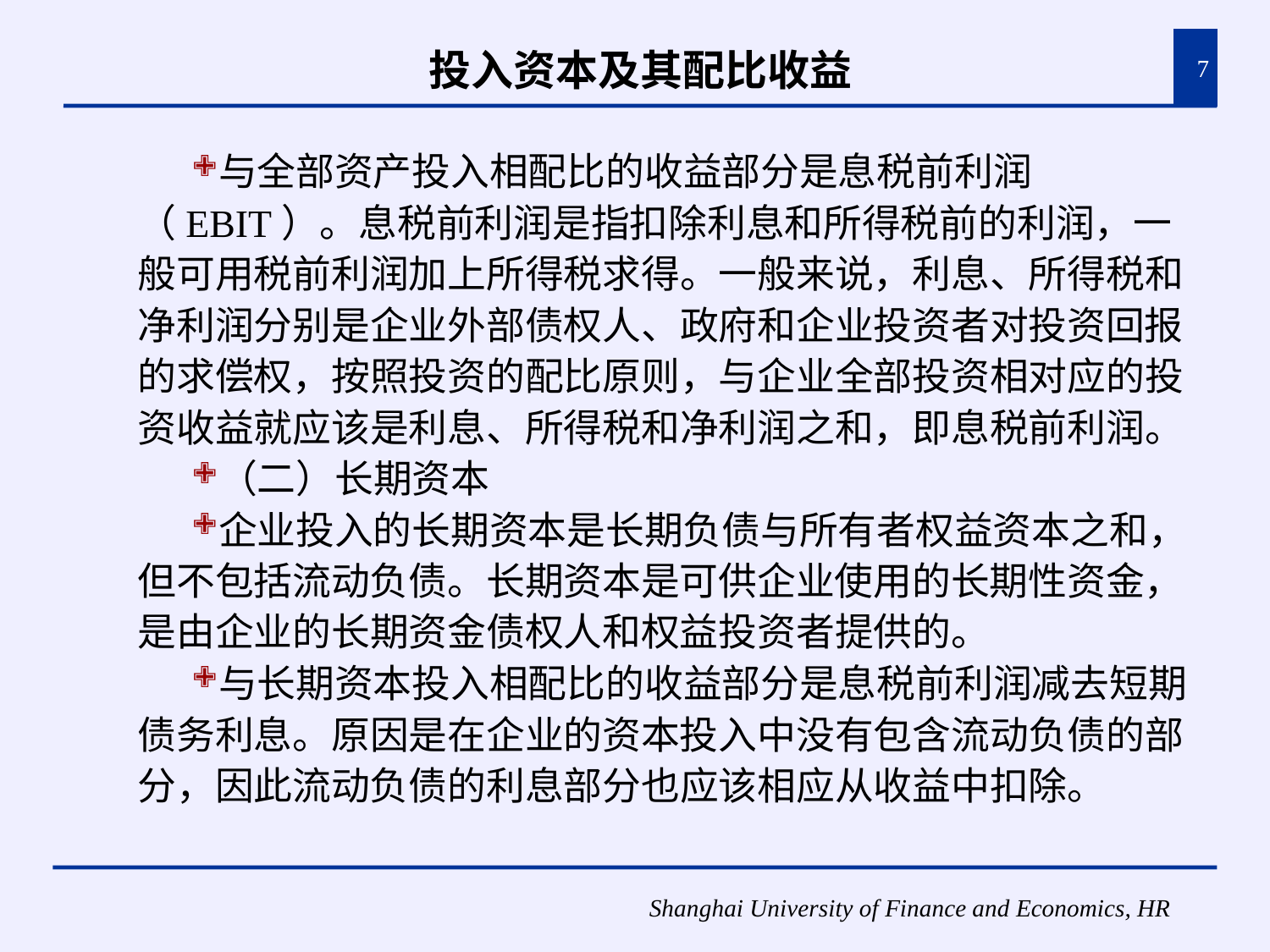

# 投入资本及其配比收益
7
与全部资产投入相配比的收益部分是息税前利润（EBIT）。息税前利润是指扣除利息和所得税前的利润，一般可用税前利润加上所得税求得。一般来说，利息、所得税和净利润分别是企业外部债权人、政府和企业投资者对投资回报的求偿权，按照投资的配比原则，与企业全部投资相对应的投资收益就应该是利息、所得税和净利润之和，即息税前利润。
（二）长期资本
企业投入的长期资本是长期负债与所有者权益资本之和，但不包括流动负债。长期资本是可供企业使用的长期性资金，是由企业的长期资金债权人和权益投资者提供的。
与长期资本投入相配比的收益部分是息税前利润减去短期债务利息。原因是在企业的资本投入中没有包含流动负债的部分，因此流动负债的利息部分也应该相应从收益中扣除。